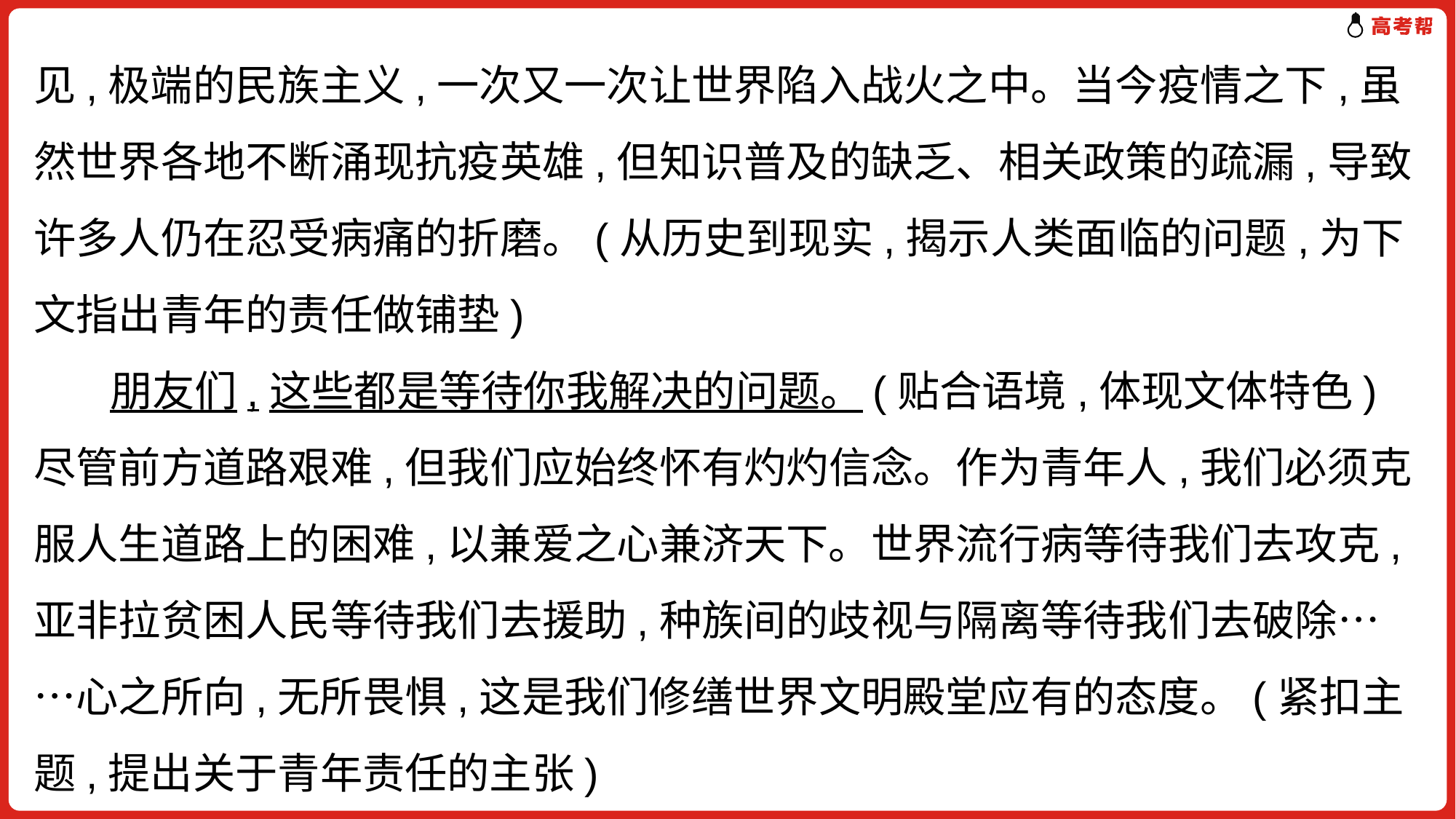

见,极端的民族主义,一次又一次让世界陷入战火之中。当今疫情之下,虽然世界各地不断涌现抗疫英雄,但知识普及的缺乏、相关政策的疏漏,导致许多人仍在忍受病痛的折磨。(从历史到现实,揭示人类面临的问题,为下文指出青年的责任做铺垫)
       朋友们,这些都是等待你我解决的问题。(贴合语境,体现文体特色)尽管前方道路艰难,但我们应始终怀有灼灼信念。作为青年人,我们必须克服人生道路上的困难,以兼爱之心兼济天下。世界流行病等待我们去攻克,亚非拉贫困人民等待我们去援助,种族间的歧视与隔离等待我们去破除……心之所向,无所畏惧,这是我们修缮世界文明殿堂应有的态度。(紧扣主题,提出关于青年责任的主张)